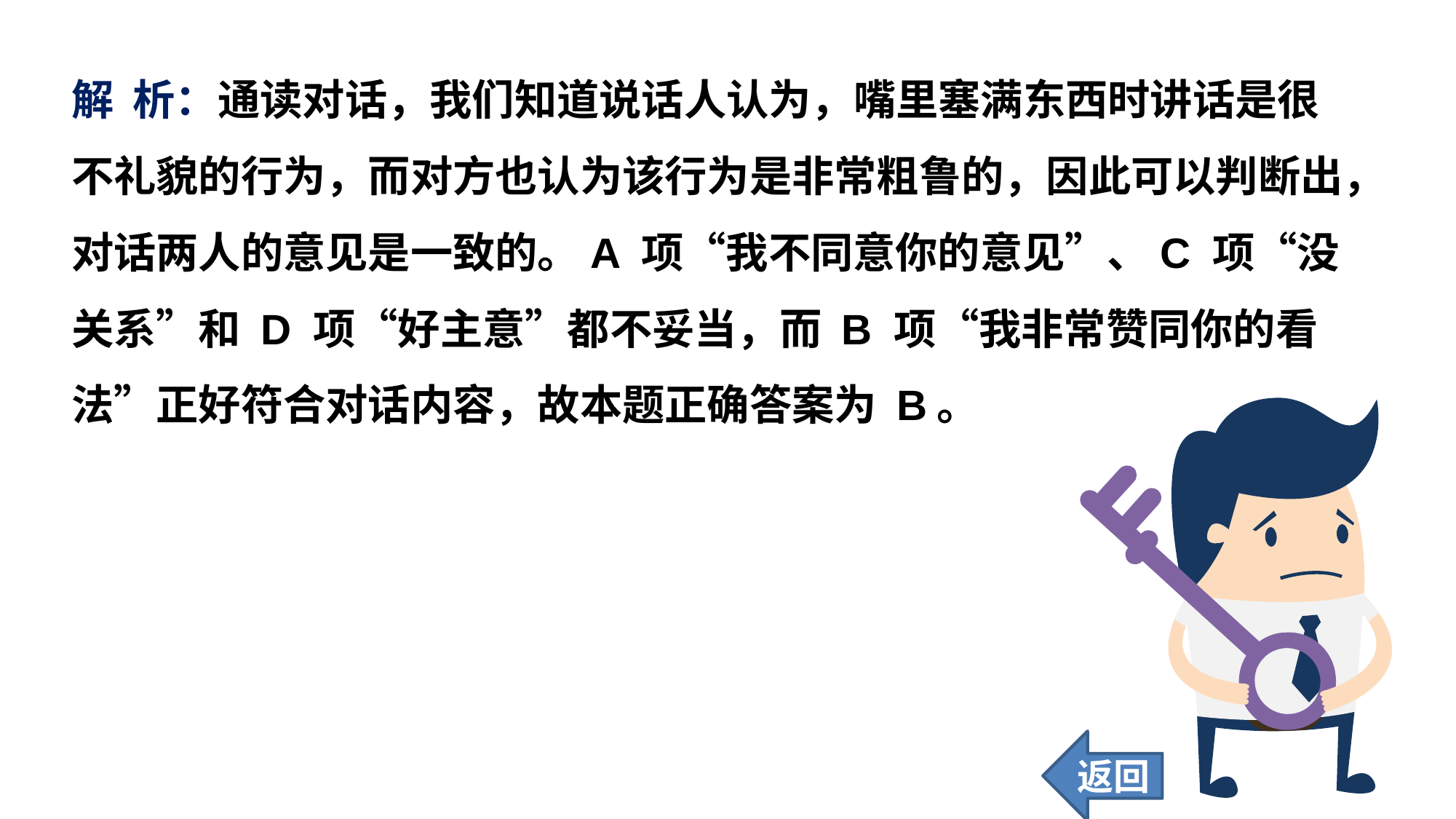

解  析：通读对话，我们知道说话人认为，嘴里塞满东西时讲话是很不礼貌的行为，而对方也认为该行为是非常粗鲁的，因此可以判断出，对话两人的意见是一致的。A 项“我不同意你的意见”、C 项“没关系”和 D 项“好主意”都不妥当，而 B 项“我非常赞同你的看法”正好符合对话内容，故本题正确答案为 B。

返回
83